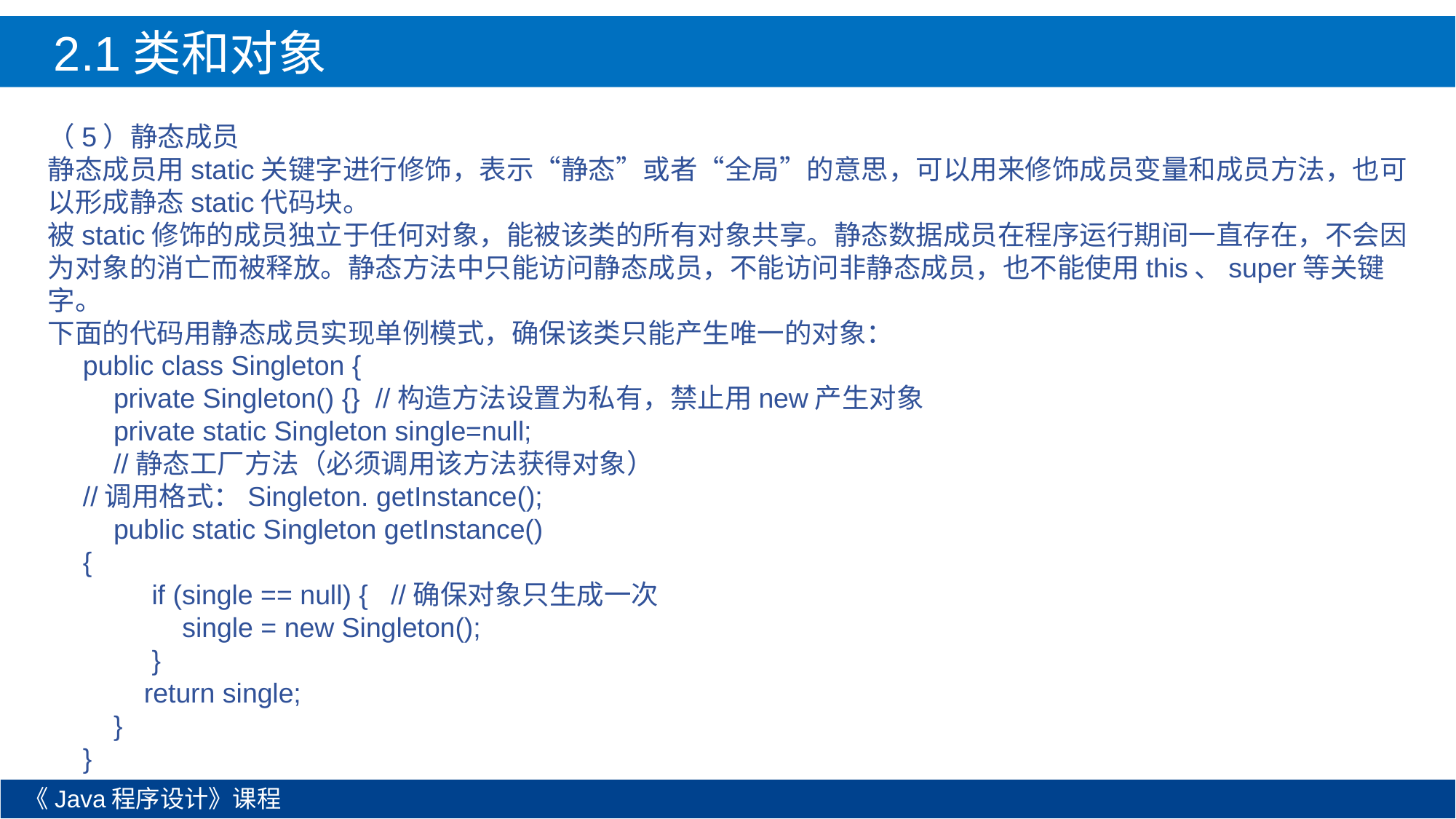

2.1类和对象
（5）静态成员
静态成员用static关键字进行修饰，表示“静态”或者“全局”的意思，可以用来修饰成员变量和成员方法，也可以形成静态static代码块。
被static修饰的成员独立于任何对象，能被该类的所有对象共享。静态数据成员在程序运行期间一直存在，不会因为对象的消亡而被释放。静态方法中只能访问静态成员，不能访问非静态成员，也不能使用this、super等关键字。
下面的代码用静态成员实现单例模式，确保该类只能产生唯一的对象：
public class Singleton {
    private Singleton() {}  //构造方法设置为私有，禁止用new产生对象
    private static Singleton single=null;
    //静态工厂方法（必须调用该方法获得对象）
//调用格式：Singleton. getInstance();
    public static Singleton getInstance()
{
         if (single == null) {   //确保对象只生成一次
             single = new Singleton();
         }
        return single;
    }
}
《Java程序设计》课程